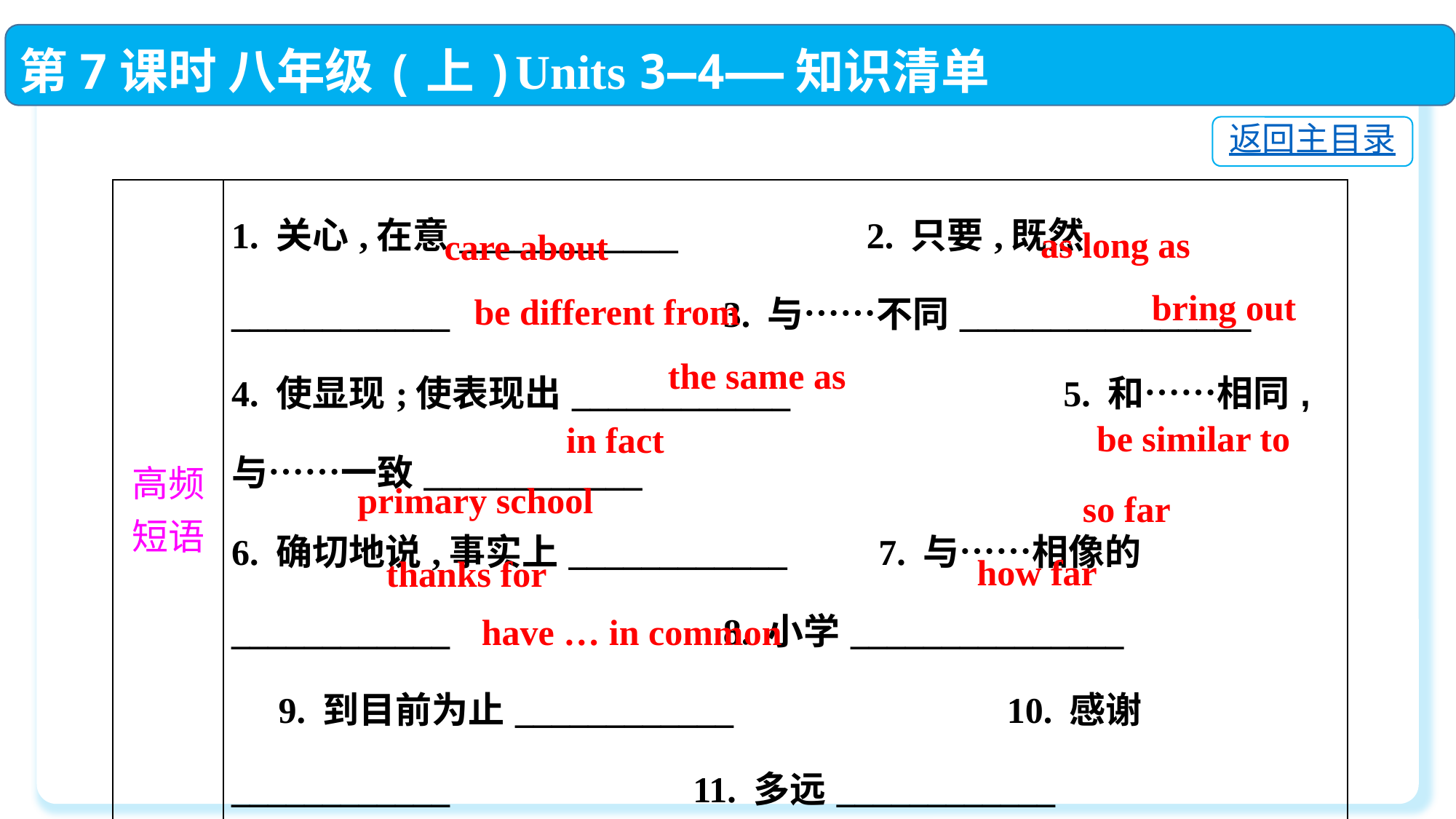

第7课时 八年级(上)Units 3—4——知识清单

返回主目录
| 高频 短语 | 1. 关心,在意\_\_\_\_\_\_\_\_\_\_\_\_　　　　 2. 只要,既然\_\_\_\_\_\_\_\_\_\_\_\_　　　　　　　3. 与……不同\_\_\_\_\_\_\_\_\_\_\_\_\_\_\_\_　　4. 使显现;使表现出\_\_\_\_\_\_\_\_\_\_\_\_　　　　　　　5. 和……相同,与……一致\_\_\_\_\_\_\_\_\_\_\_\_　　　　　　　  6. 确切地说,事实上\_\_\_\_\_\_\_\_\_\_\_\_　　7. 与……相像的\_\_\_\_\_\_\_\_\_\_\_\_　　　　　　　8. 小学\_\_\_\_\_\_\_\_\_\_\_\_\_\_\_　　　　　　9. 到目前为止\_\_\_\_\_\_\_\_\_\_\_\_　　　　　　　10. 感谢\_\_\_\_\_\_\_\_\_\_\_\_　 11. 多远\_\_\_\_\_\_\_\_\_\_\_\_　　　　　　　12. 有相同特征\_\_\_\_\_\_\_\_\_\_\_\_\_\_\_\_\_\_\_ |
| --- | --- |
as long as
care about
bring out
be different from
the same as
be similar to
in fact
primary school
so far
how far
thanks for
have … in common